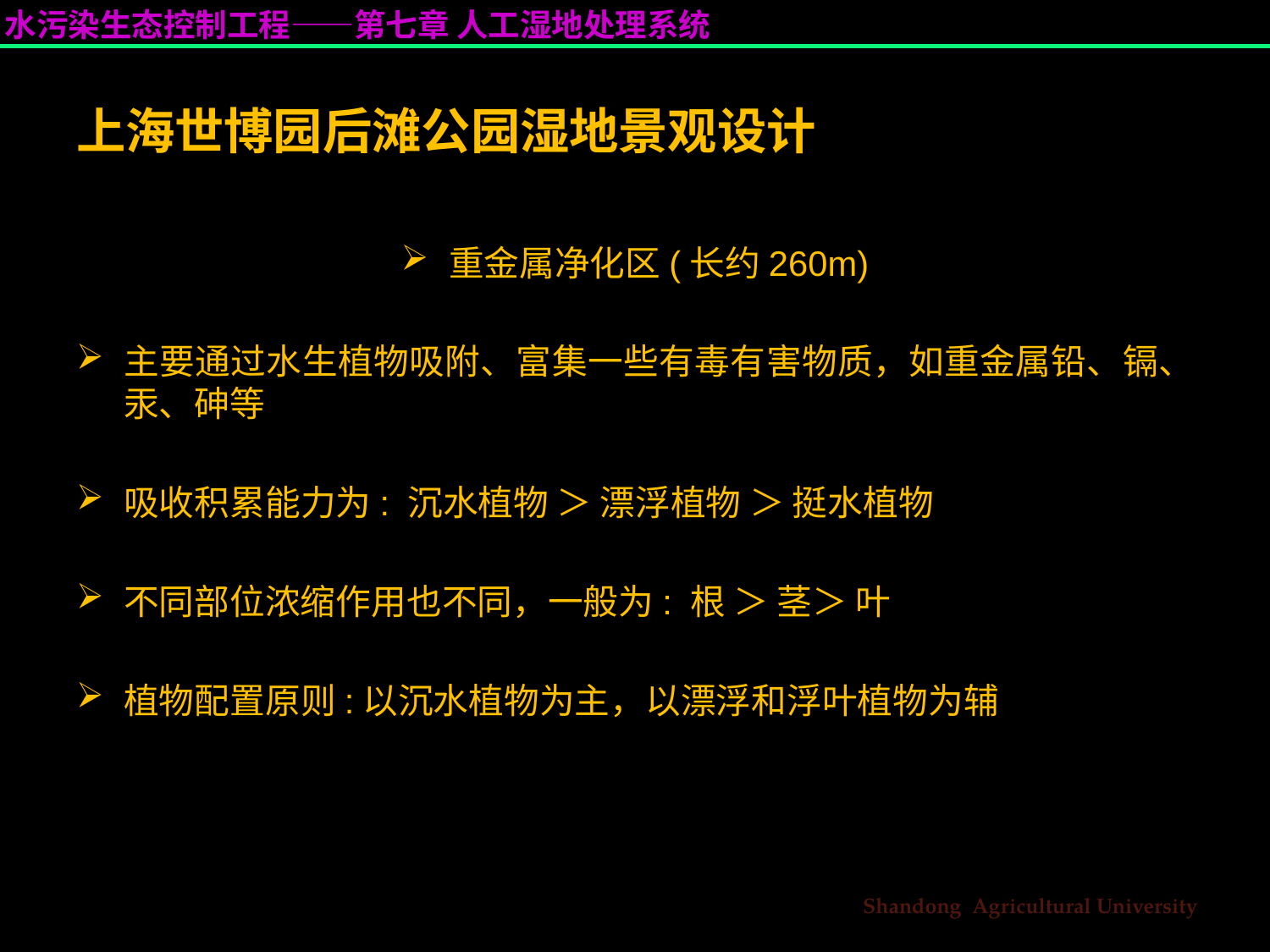

上海世博园后滩公园湿地景观设计
重金属净化区(长约260m)

主要通过水生植物吸附、富集一些有毒有害物质，如重金属铅、镉、汞、砷等

吸收积累能力为: 沉水植物 ＞ 漂浮植物 ＞ 挺水植物

不同部位浓缩作用也不同，一般为: 根 ＞ 茎＞ 叶

植物配置原则:以沉水植物为主，以漂浮和浮叶植物为辅